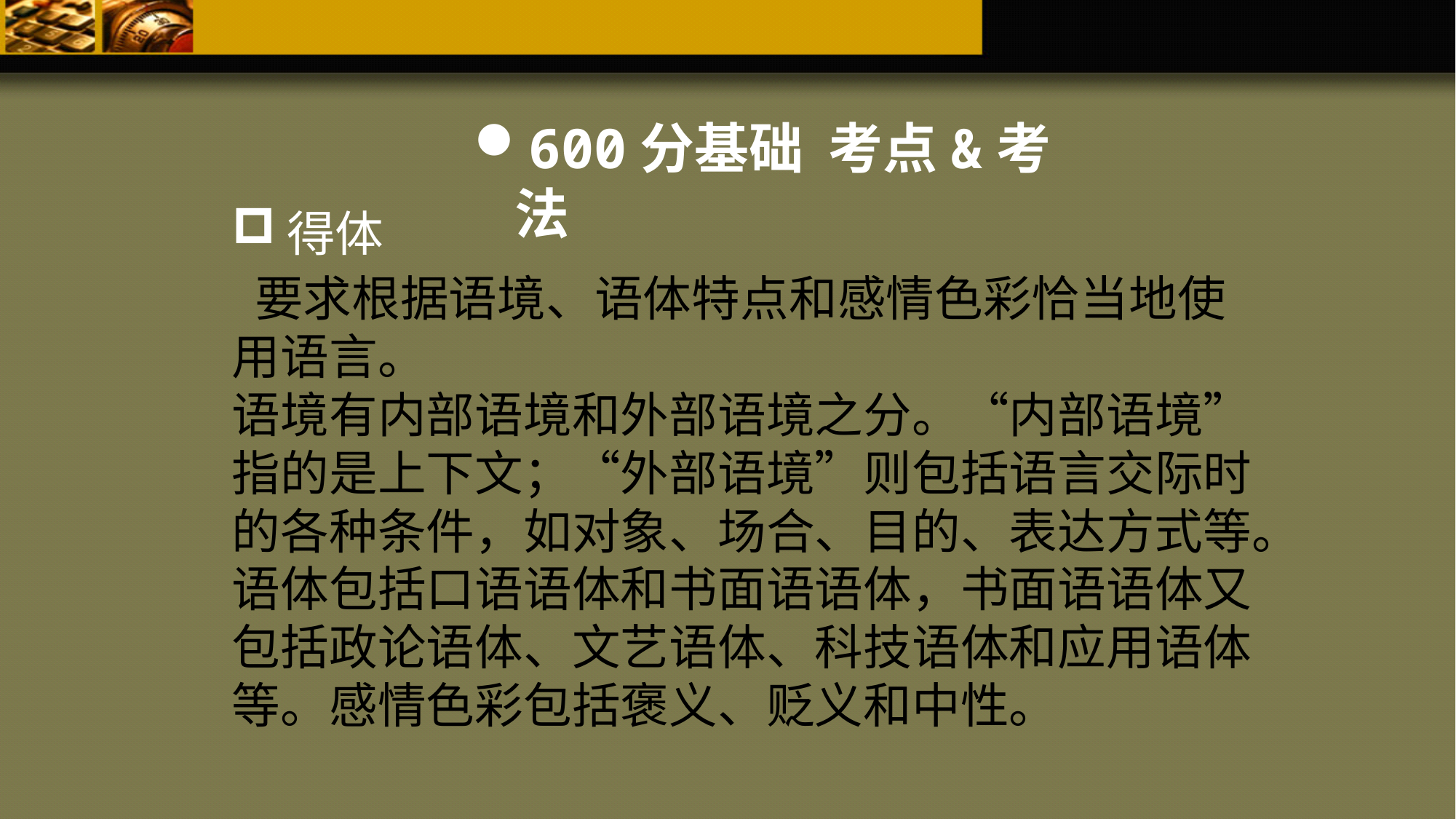

600分基础  考点&考法
得体
 要求根据语境、语体特点和感情色彩恰当地使用语言。
语境有内部语境和外部语境之分。“内部语境”指的是上下文；“外部语境”则包括语言交际时的各种条件，如对象、场合、目的、表达方式等。语体包括口语语体和书面语语体，书面语语体又包括政论语体、文艺语体、科技语体和应用语体等。感情色彩包括褒义、贬义和中性。